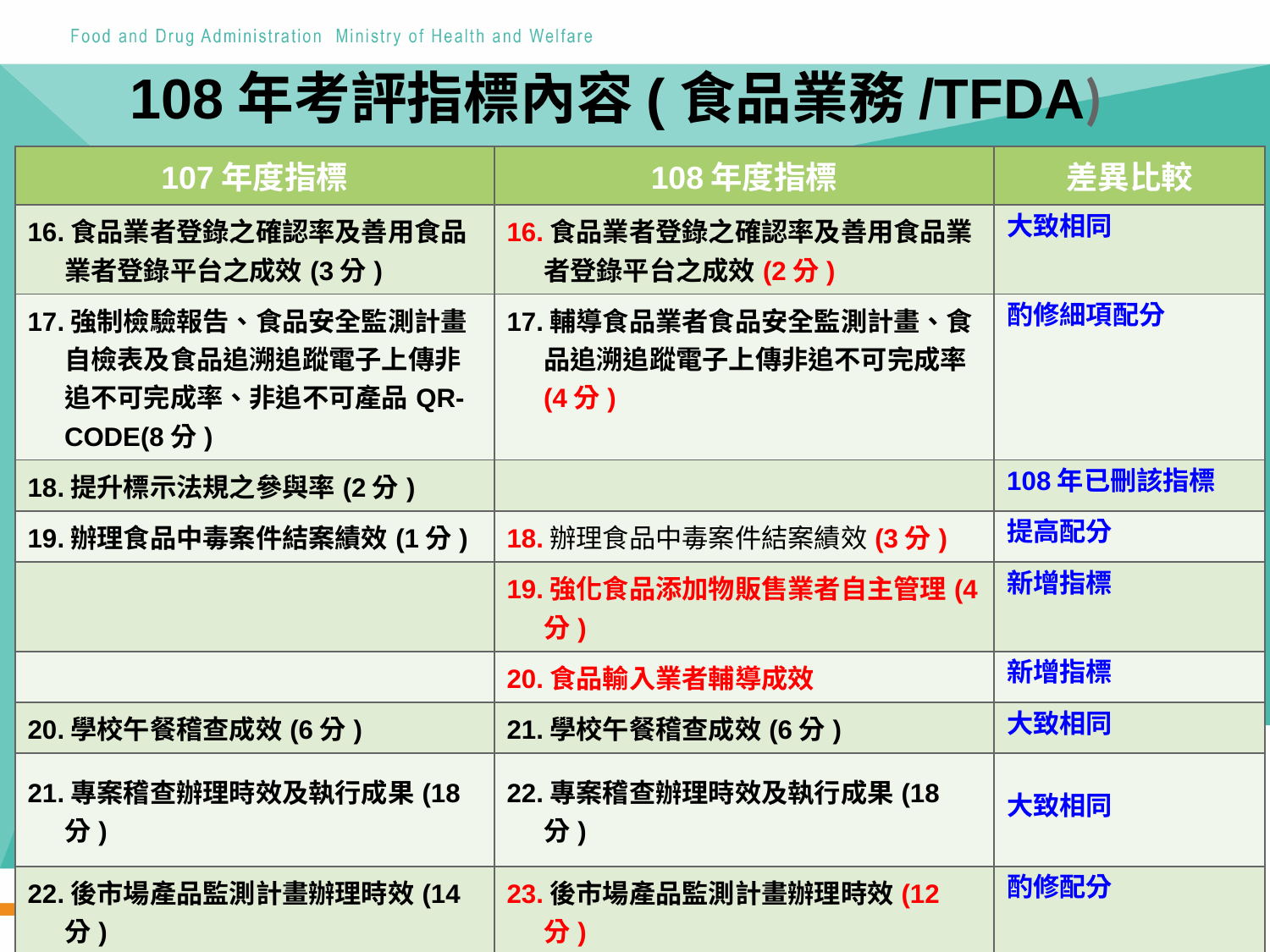

# 108年考評指標內容(食品業務/TFDA)
| 107年度指標 | 108年度指標 | 差異比較 |
| --- | --- | --- |
| 16.食品業者登錄之確認率及善用食品業者登錄平台之成效(3分) | 16.食品業者登錄之確認率及善用食品業者登錄平台之成效(2分) | 大致相同 |
| 17.強制檢驗報告、食品安全監測計畫自檢表及食品追溯追蹤電子上傳非追不可完成率、非追不可產品QR-CODE(8分) | 17.輔導食品業者食品安全監測計畫、食品追溯追蹤電子上傳非追不可完成率(4分) | 酌修細項配分 |
| 18.提升標示法規之參與率(2分) |  | 108年已刪該指標 |
| 19.辦理食品中毒案件結案績效(1分) | 18.辦理食品中毒案件結案績效(3分) | 提高配分 |
|  | 19.強化食品添加物販售業者自主管理(4分) | 新增指標 |
|  | 20.食品輸入業者輔導成效 | 新增指標 |
| 20.學校午餐稽查成效(6分) | 21.學校午餐稽查成效(6分) | 大致相同 |
| 21.專案稽查辦理時效及執行成果(18分) | 22.專案稽查辦理時效及執行成果(18分) | 大致相同 |
| 22.後市場產品監測計畫辦理時效(14分) | 23.後市場產品監測計畫辦理時效(12分) | 酌修配分 |
7